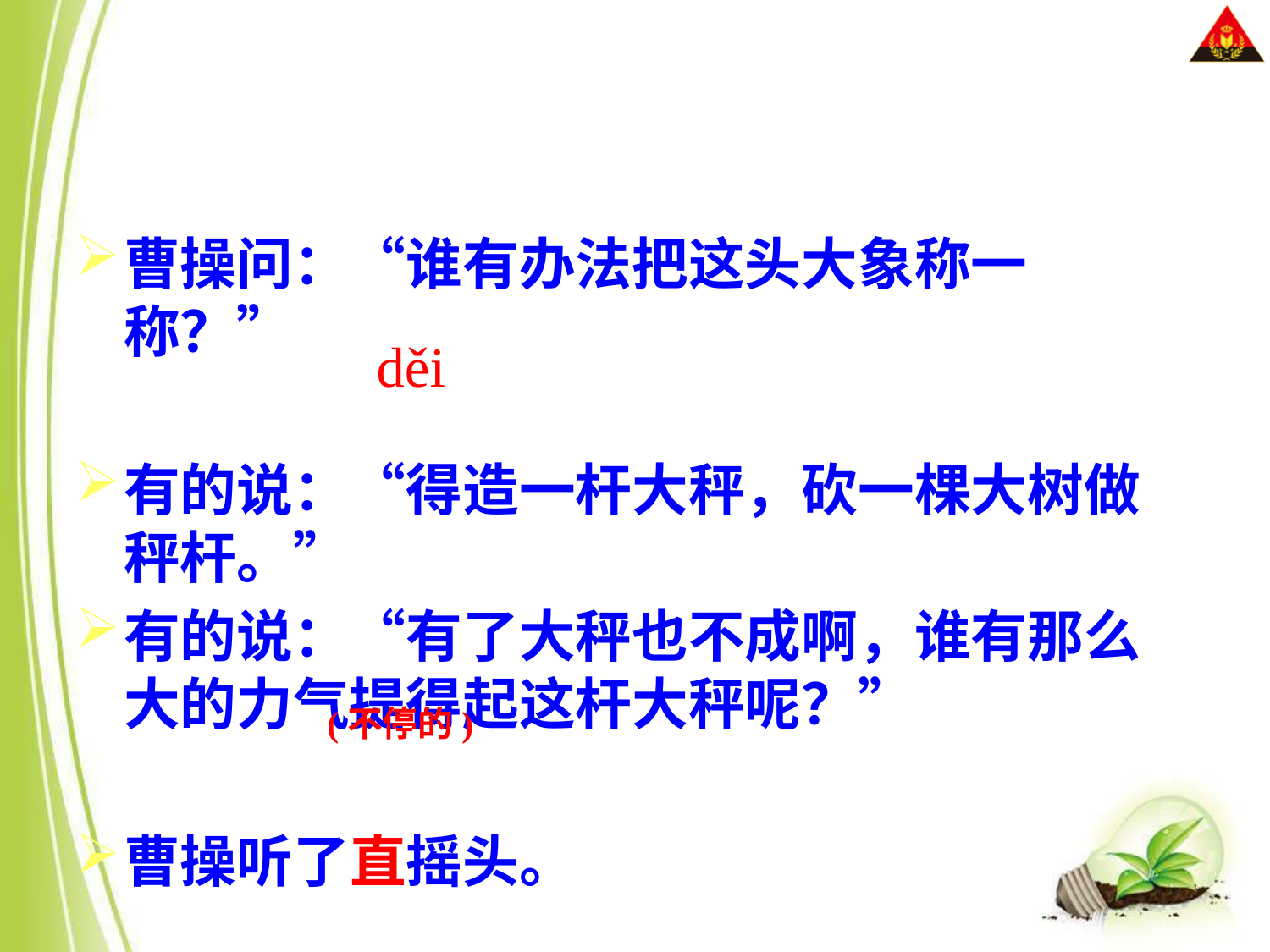

曹操问：“谁有办法把这头大象称一称？”

有的说：“得造一杆大秤，砍一棵大树做秤杆。”
有的说：“有了大秤也不成啊，谁有那么大的力气提得起这杆大秤呢？”

曹操听了直摇头。

# děi
(不停的)